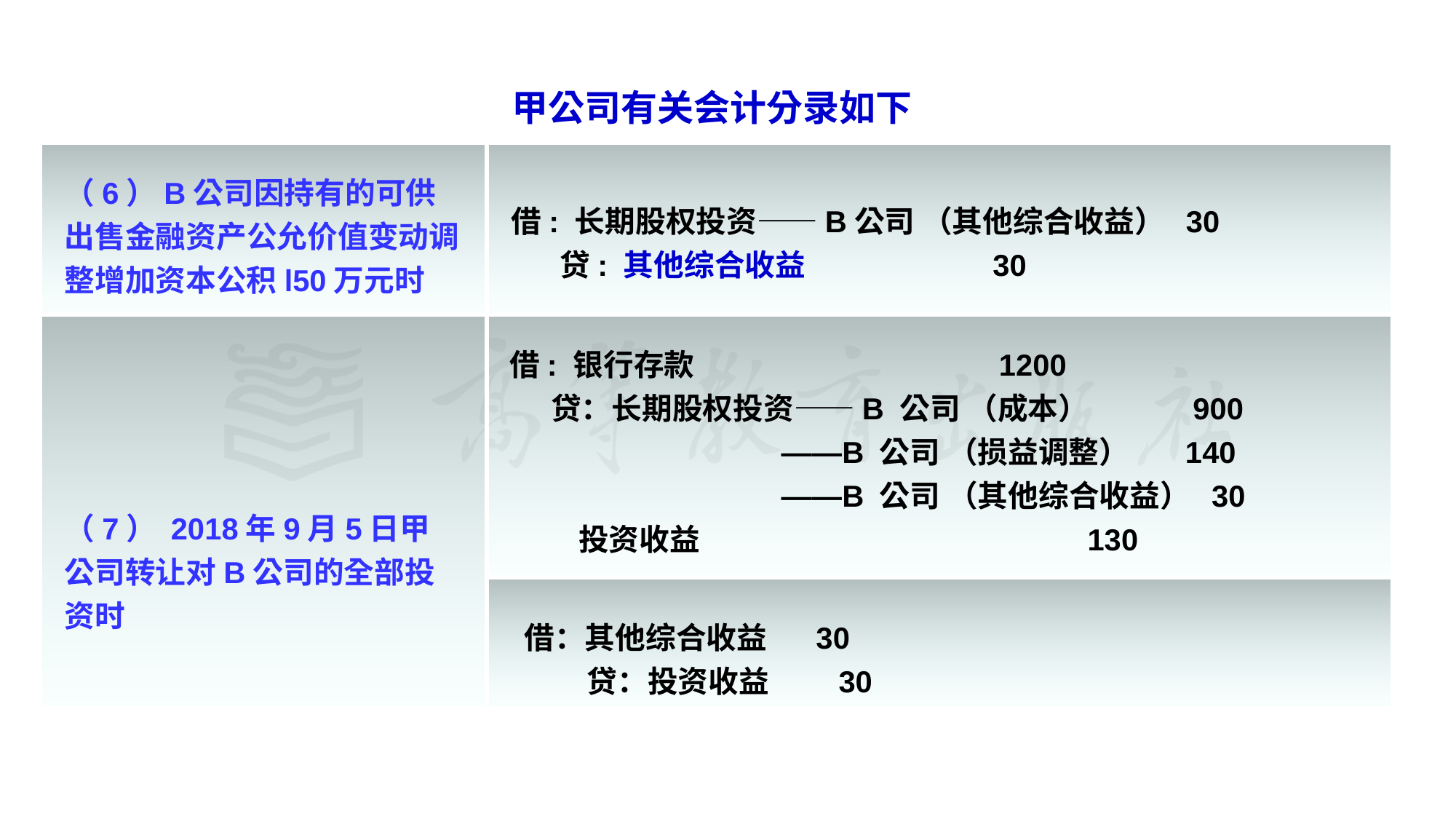

#
甲公司有关会计分录如下
|  |  |
| --- | --- |
|  |  |
|  |  |
（6）B公司因持有的可供出售金融资产公允价值变动调整增加资本公积l50万元时
借: 长期股权投资——B公司 （其他综合收益）  30
      贷: 其他综合收益                          30
  借: 银行存款                                           1200
        贷：长期股权投资——B 公司 （成本）              900
                                   ——B 公司 （损益调整）       140
                                   ——B 公司 （其他综合收益）  30
            投资收益                                                       130
（7） 2018年9月5日甲公司转让对B公司的全部投资时
借：其他综合收益      30
        贷：投资收益         30